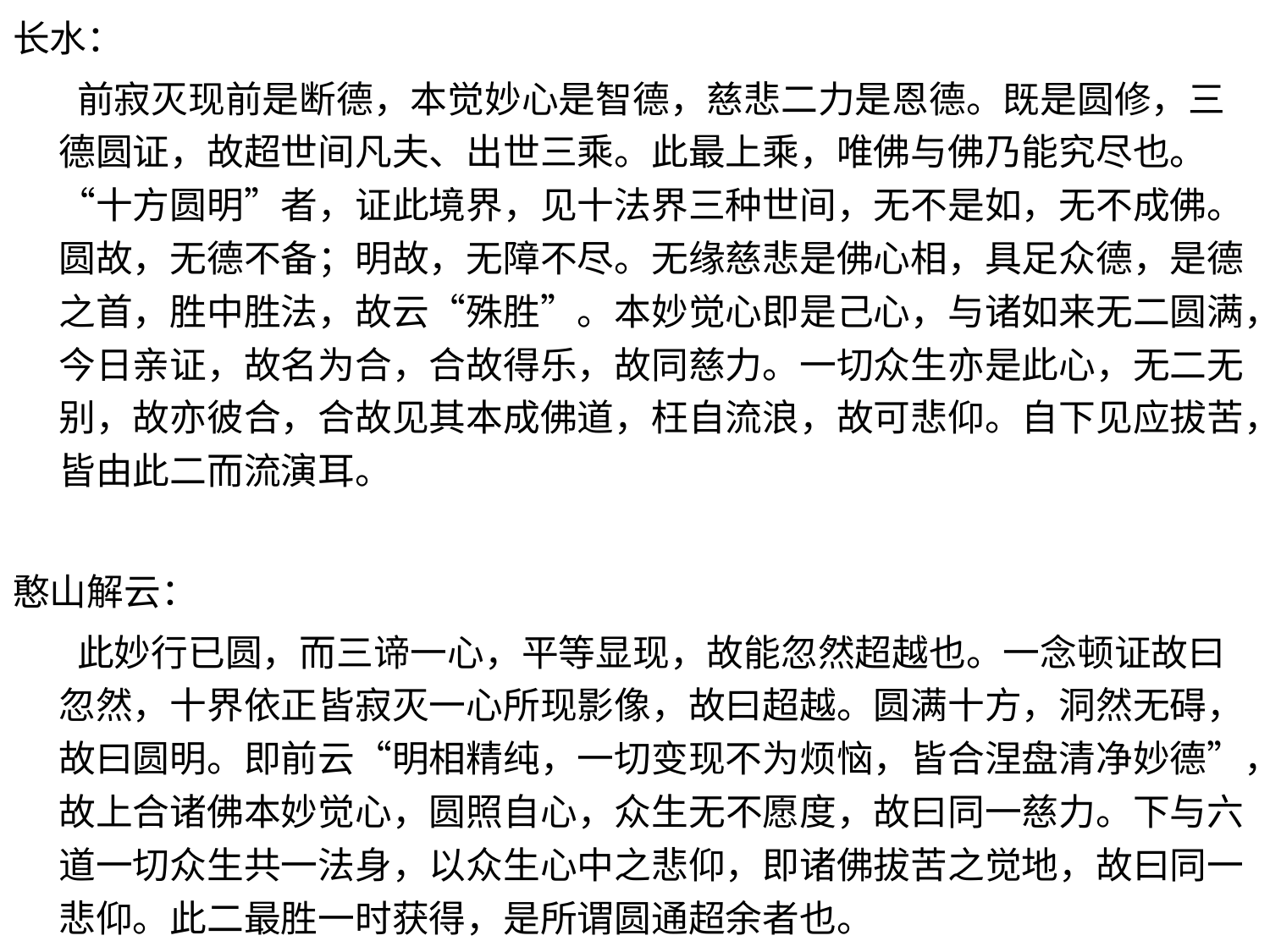

长水：
       前寂灭现前是断德，本觉妙心是智德，慈悲二力是恩德。既是圆修，三德圆证，故超世间凡夫、出世三乘。此最上乘，唯佛与佛乃能究尽也。 “十方圆明”者，证此境界，见十法界三种世间，无不是如，无不成佛。圆故，无德不备；明故，无障不尽。无缘慈悲是佛心相，具足众德，是德之首，胜中胜法，故云“殊胜”。本妙觉心即是己心，与诸如来无二圆满，今日亲证，故名为合，合故得乐，故同慈力。一切众生亦是此心，无二无别，故亦彼合，合故见其本成佛道，枉自流浪，故可悲仰。自下见应拔苦，皆由此二而流演耳。

憨山解云：
       此妙行已圆，而三谛一心，平等显现，故能忽然超越也。一念顿证故曰忽然，十界依正皆寂灭一心所现影像，故曰超越。圆满十方，洞然无碍，故曰圆明。即前云“明相精纯，一切变现不为烦恼，皆合涅盘清净妙德”，故上合诸佛本妙觉心，圆照自心，众生无不愿度，故曰同一慈力。下与六道一切众生共一法身，以众生心中之悲仰，即诸佛拔苦之觉地，故曰同一悲仰。此二最胜一时获得，是所谓圆通超余者也。